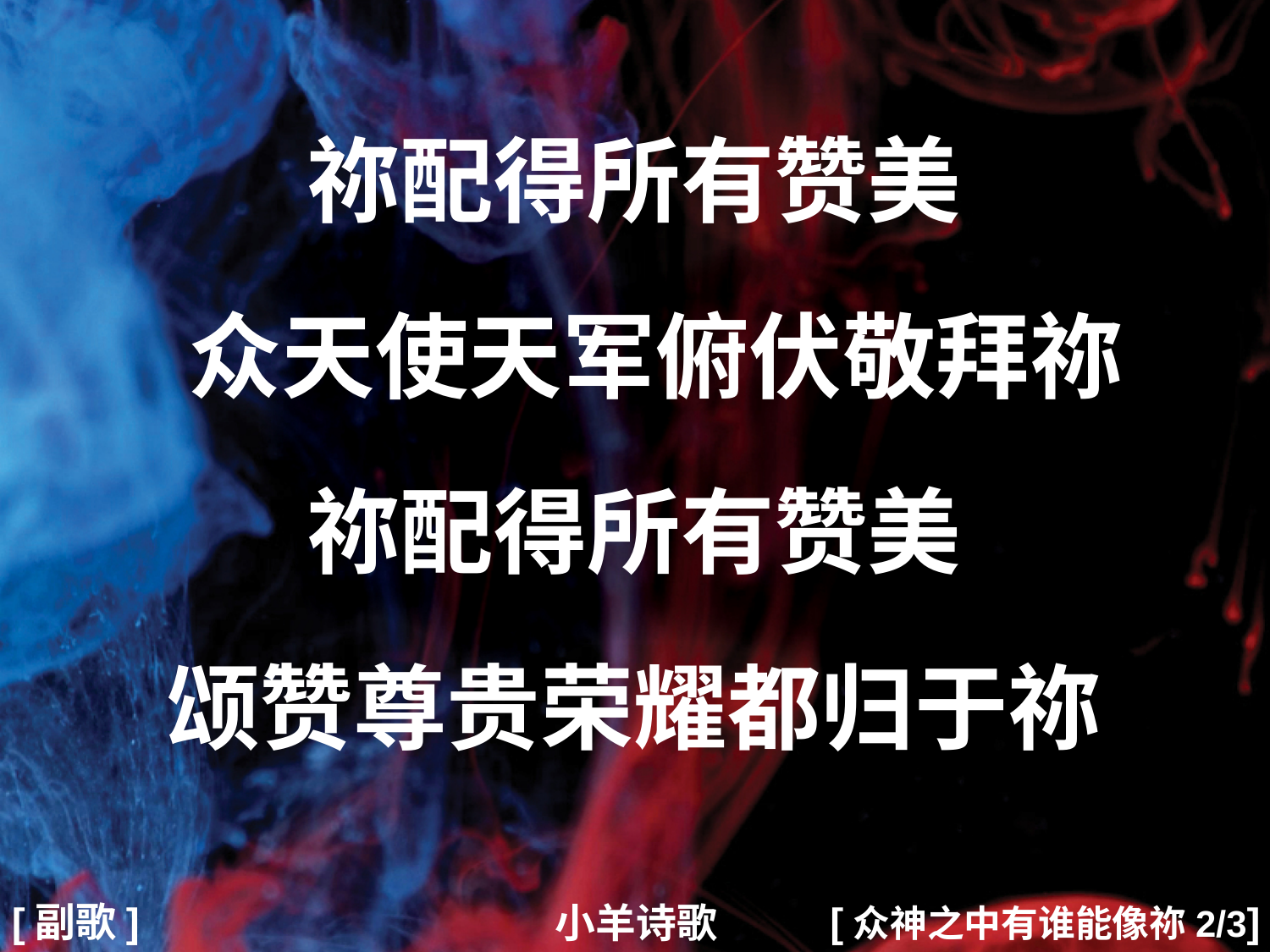

祢配得所有赞美

 众天使天军俯伏敬拜祢

祢配得所有赞美

颂赞尊贵荣耀都归于祢

#

[副歌]
[众神之中有谁能像祢2/3]
小羊诗歌